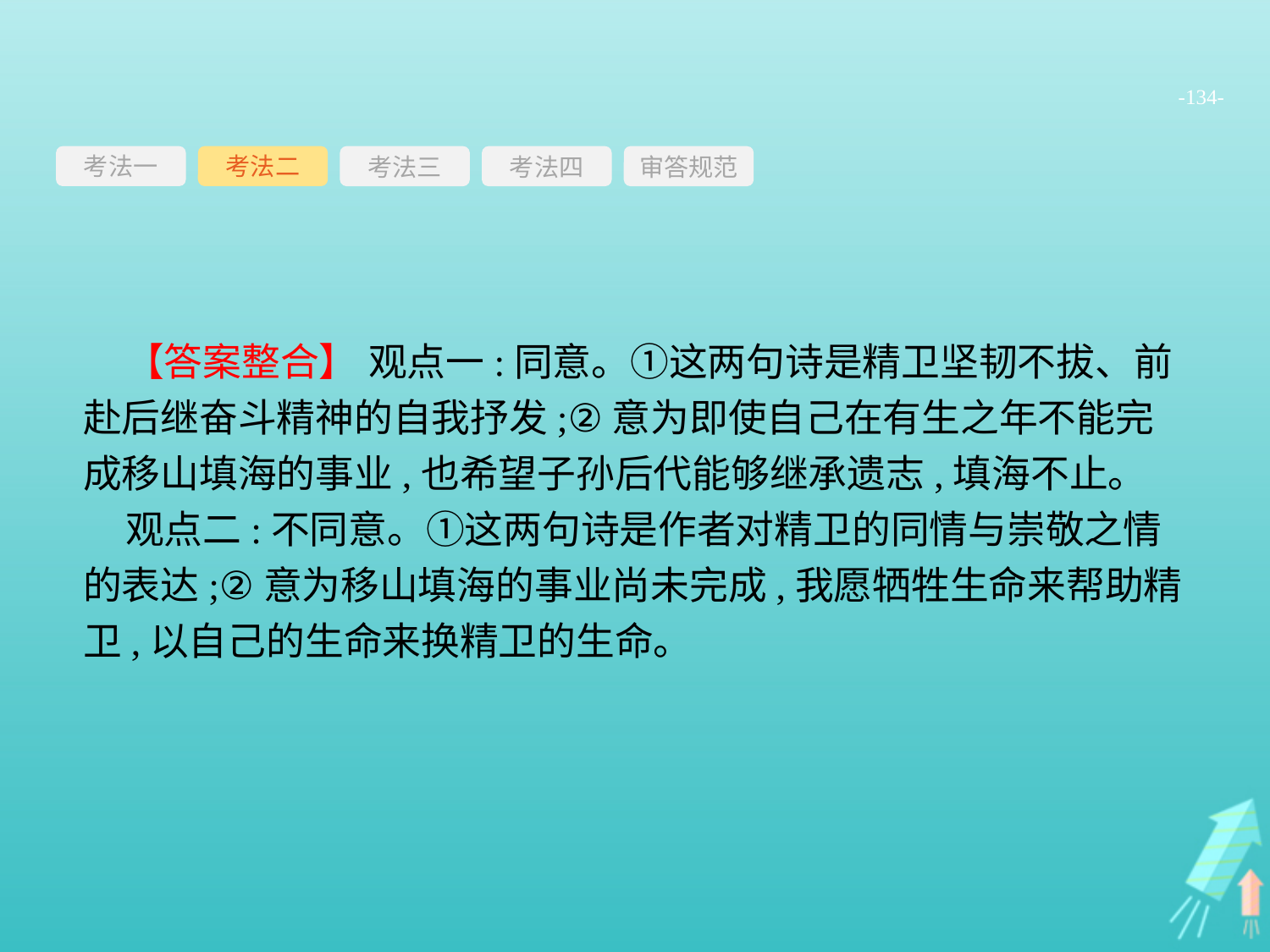

-134-
考法一
考法三
考法四
审答规范
考法二
【答案整合】 观点一:同意。①这两句诗是精卫坚韧不拔、前赴后继奋斗精神的自我抒发;②意为即使自己在有生之年不能完成移山填海的事业,也希望子孙后代能够继承遗志,填海不止。
观点二:不同意。①这两句诗是作者对精卫的同情与崇敬之情的表达;②意为移山填海的事业尚未完成,我愿牺牲生命来帮助精卫,以自己的生命来换精卫的生命。